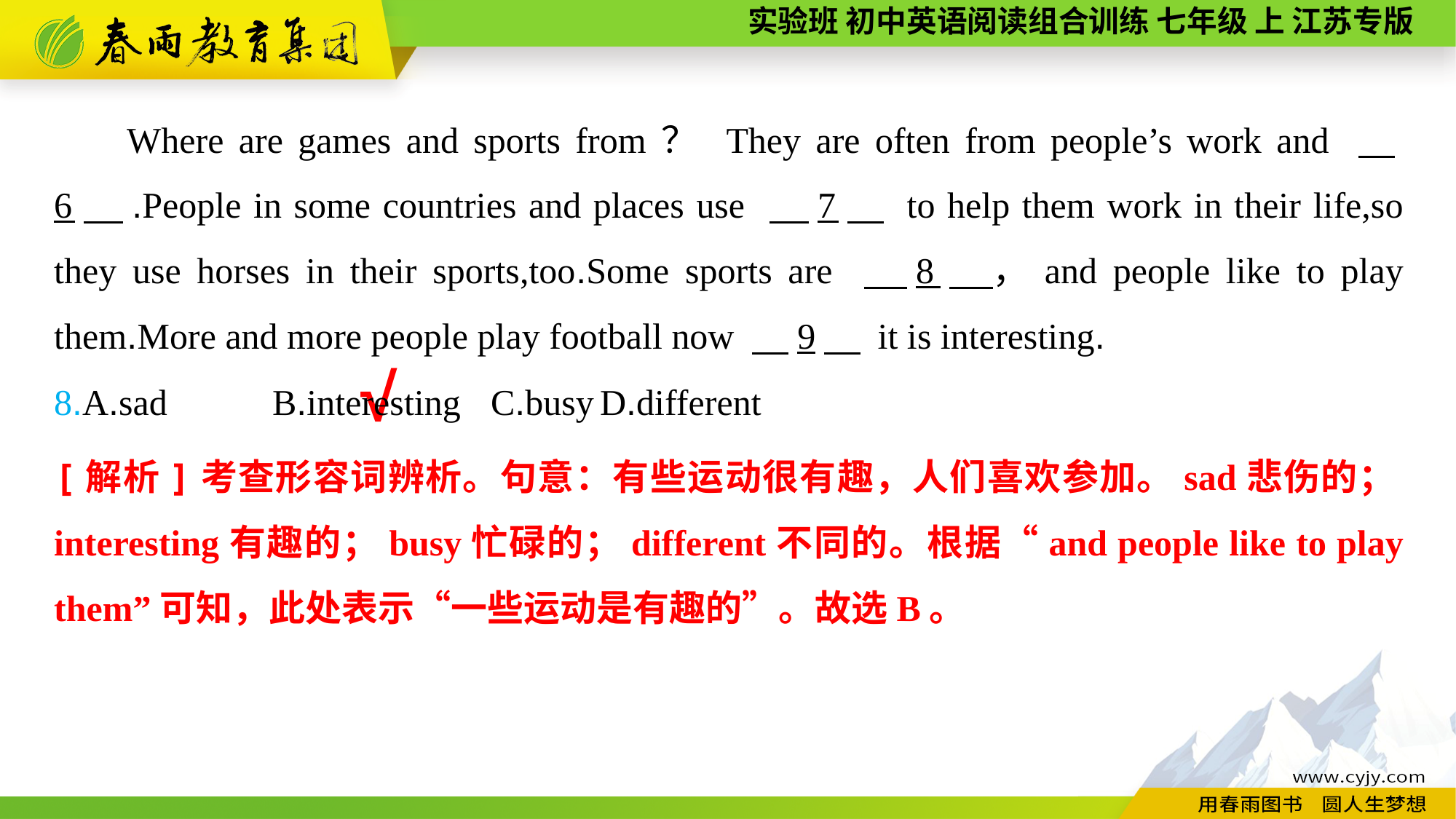

Where are games and sports from？ They are often from people’s work and 　6　.People in some countries and places use 　7　 to help them work in their life,so they use horses in their sports,too.Some sports are 　8　，and people like to play them.More and more people play football now 　9　 it is interesting.
8.A.sad	B.interesting	C.busy	D.different
√
[解析]考查形容词辨析。句意：有些运动很有趣，人们喜欢参加。sad悲伤的；interesting有趣的；busy忙碌的；different不同的。根据“and people like to play them”可知，此处表示“一些运动是有趣的”。故选B。